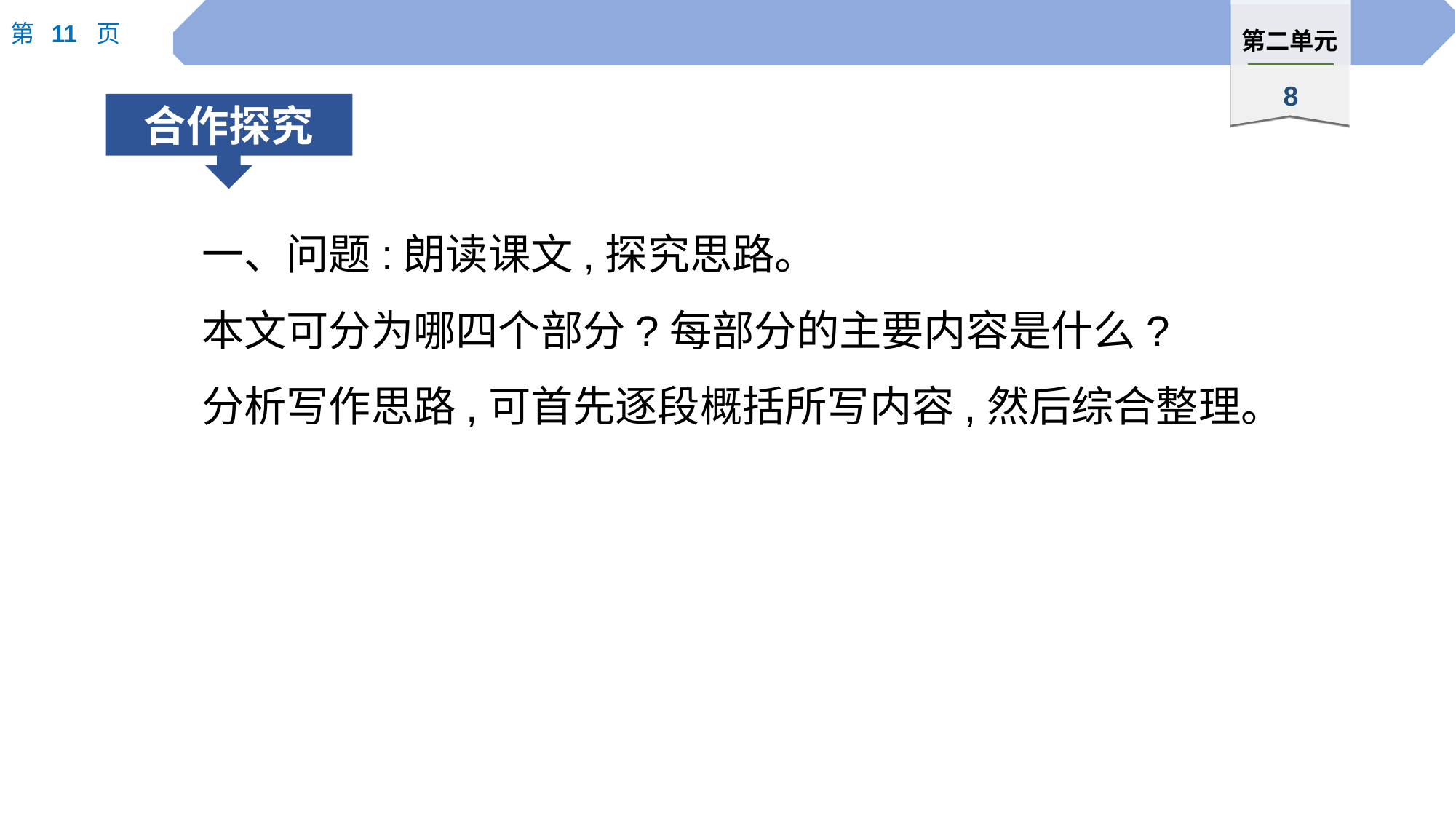

一、问题:朗读课文,探究思路。
本文可分为哪四个部分?每部分的主要内容是什么?
分析写作思路,可首先逐段概括所写内容,然后综合整理。